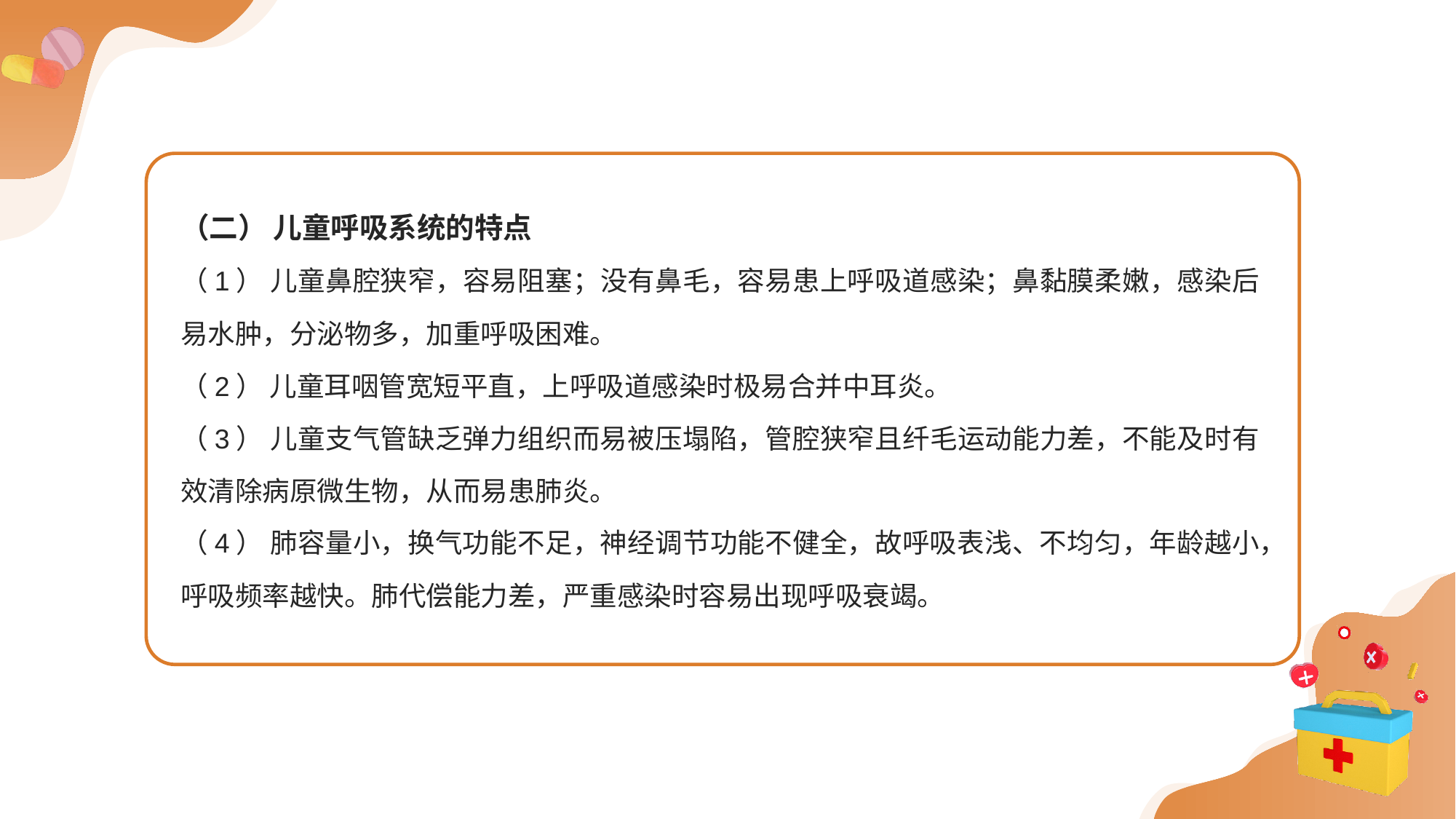

（二） 儿童呼吸系统的特点
（1） 儿童鼻腔狭窄，容易阻塞；没有鼻毛，容易患上呼吸道感染；鼻黏膜柔嫩，感染后易水肿，分泌物多，加重呼吸困难。
（2） 儿童耳咽管宽短平直，上呼吸道感染时极易合并中耳炎。
（3） 儿童支气管缺乏弹力组织而易被压塌陷，管腔狭窄且纤毛运动能力差，不能及时有效清除病原微生物，从而易患肺炎。
（4） 肺容量小，换气功能不足，神经调节功能不健全，故呼吸表浅、不均匀，年龄越小，呼吸频率越快。肺代偿能力差，严重感染时容易出现呼吸衰竭。